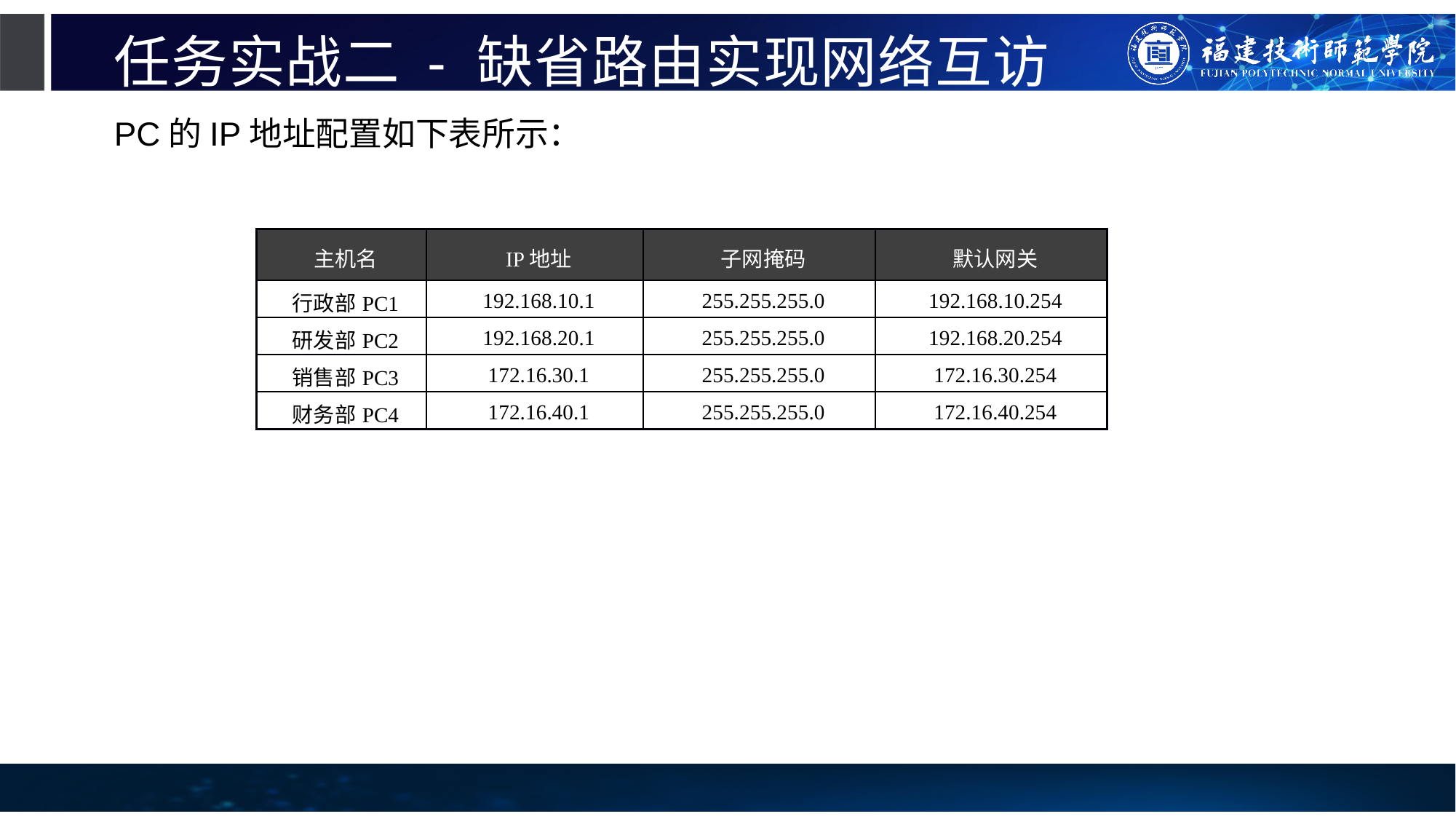

# 任务实战二 - 缺省路由实现网络互访
PC的IP地址配置如下表所示：

| 主机名 | IP地址 | 子网掩码 | 默认网关 |
| --- | --- | --- | --- |
| 行政部PC1 | 192.168.10.1 | 255.255.255.0 | 192.168.10.254 |
| 研发部PC2 | 192.168.20.1 | 255.255.255.0 | 192.168.20.254 |
| 销售部PC3 | 172.16.30.1 | 255.255.255.0 | 172.16.30.254 |
| 财务部PC4 | 172.16.40.1 | 255.255.255.0 | 172.16.40.254 |